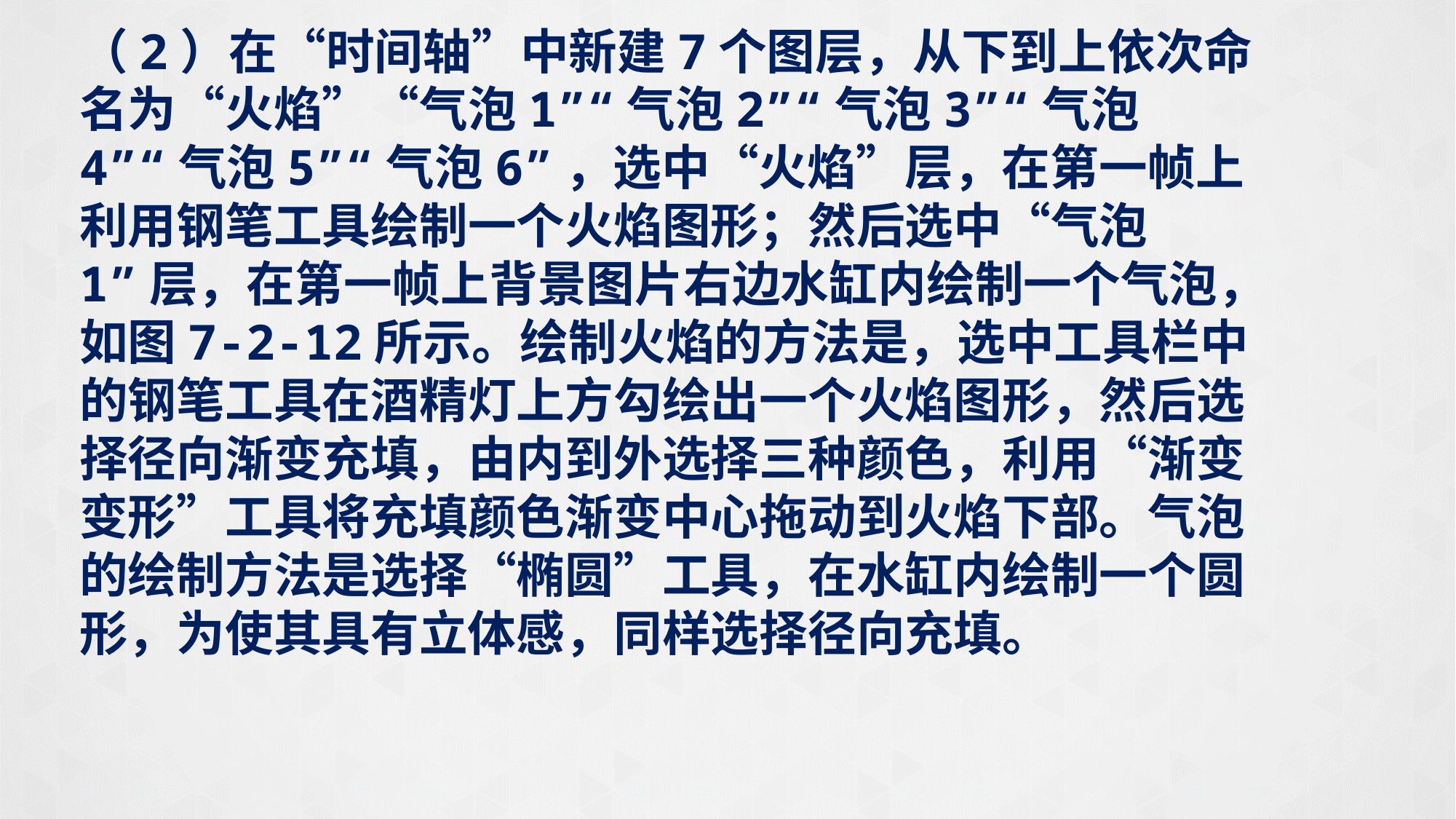

（2）在“时间轴”中新建7个图层，从下到上依次命名为“火焰”“气泡1”“气泡2”“气泡3”“气泡4”“气泡5”“气泡6”，选中“火焰”层，在第一帧上利用钢笔工具绘制一个火焰图形；然后选中“气泡1”层，在第一帧上背景图片右边水缸内绘制一个气泡，如图7-2-12所示。绘制火焰的方法是，选中工具栏中的钢笔工具在酒精灯上方勾绘出一个火焰图形，然后选择径向渐变充填，由内到外选择三种颜色，利用“渐变变形”工具将充填颜色渐变中心拖动到火焰下部。气泡的绘制方法是选择“椭圆”工具，在水缸内绘制一个圆形，为使其具有立体感，同样选择径向充填。